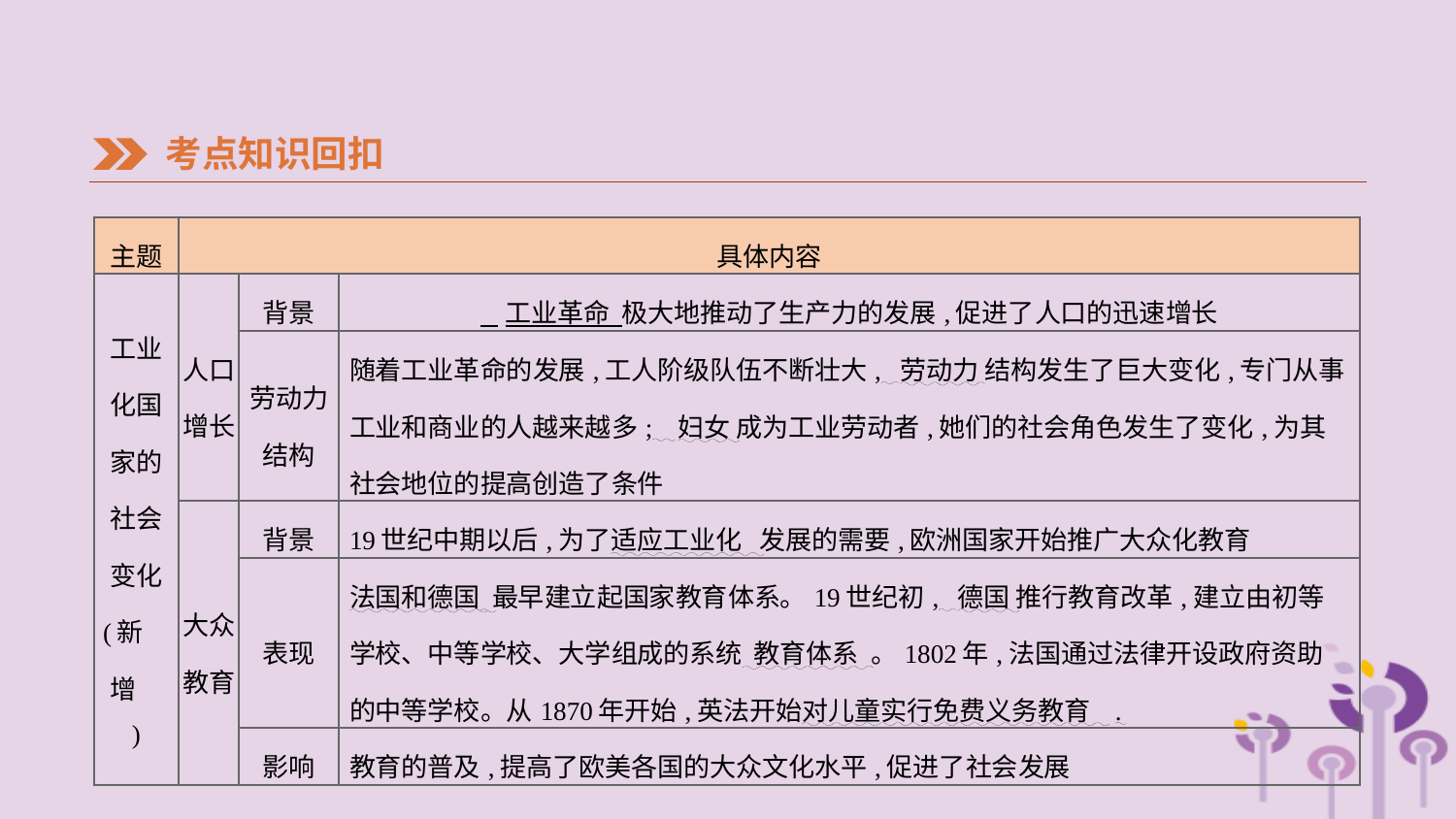

考点知识回扣

| 主题 | 具体内容 |  |  |
| --- | --- | --- | --- |
| 工业 化国 家的 社会 变化 (新　 增　 ) | 人口 增长 | 背景 | 工业革命 极大地推动了生产力的发展,促进了人口的迅速增长 |
|  |  | 劳动力 结构 | 随着工业革命的发展,工人阶级队伍不断壮大, 劳动力 结构发生了巨大变化,专门从事工业和商业的人越来越多; 妇女 成为工业劳动者,她们的社会角色发生了变化,为其社会地位的提高创造了条件 |
|  | 大众 教育 | 背景 | 19世纪中期以后,为了适应工业化 发展的需要,欧洲国家开始推广大众化教育 |
|  |  | 表现 | 法国和德国 最早建立起国家教育体系。19世纪初, 德国 推行教育改革,建立由初等学校、中等学校、大学组成的系统 教育体系 。1802年,法国通过法律开设政府资助的中等学校。从1870年开始,英法开始对儿童实行免费义务教育 . |
|  |  | 影响 | 教育的普及,提高了欧美各国的大众文化水平,促进了社会发展 |